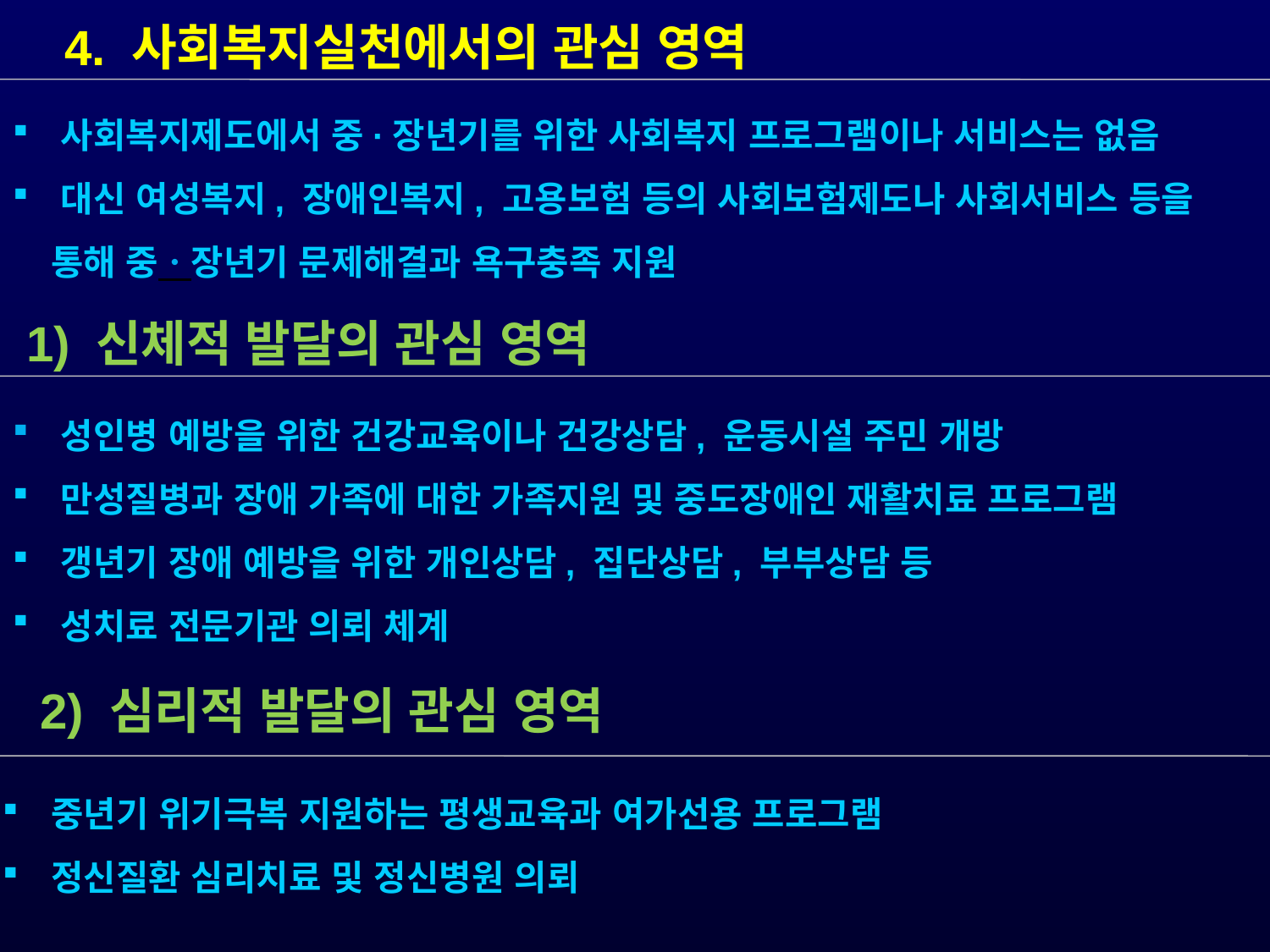

4. 사회복지실천에서의 관심 영역

 성인병 예방을 위한 건강교육이나 건강상담, 운동시설 주민 개방
 만성질병과 장애 가족에 대한 가족지원 및 중도장애인 재활치료 프로그램
 갱년기 장애 예방을 위한 개인상담, 집단상담, 부부상담 등
 성치료 전문기관 의뢰 체계
 1) 신체적 발달의 관심 영역

  2) 심리적 발달의 관심 영역

 중년기 위기극복 지원하는 평생교육과 여가선용 프로그램
 정신질환 심리치료 및 정신병원 의뢰
 사회복지제도에서 중·장년기를 위한 사회복지 프로그램이나 서비스는 없음
 대신 여성복지, 장애인복지, 고용보험 등의 사회보험제도나 사회서비스 등을
   통해 중ㆍ장년기 문제해결과 욕구충족 지원